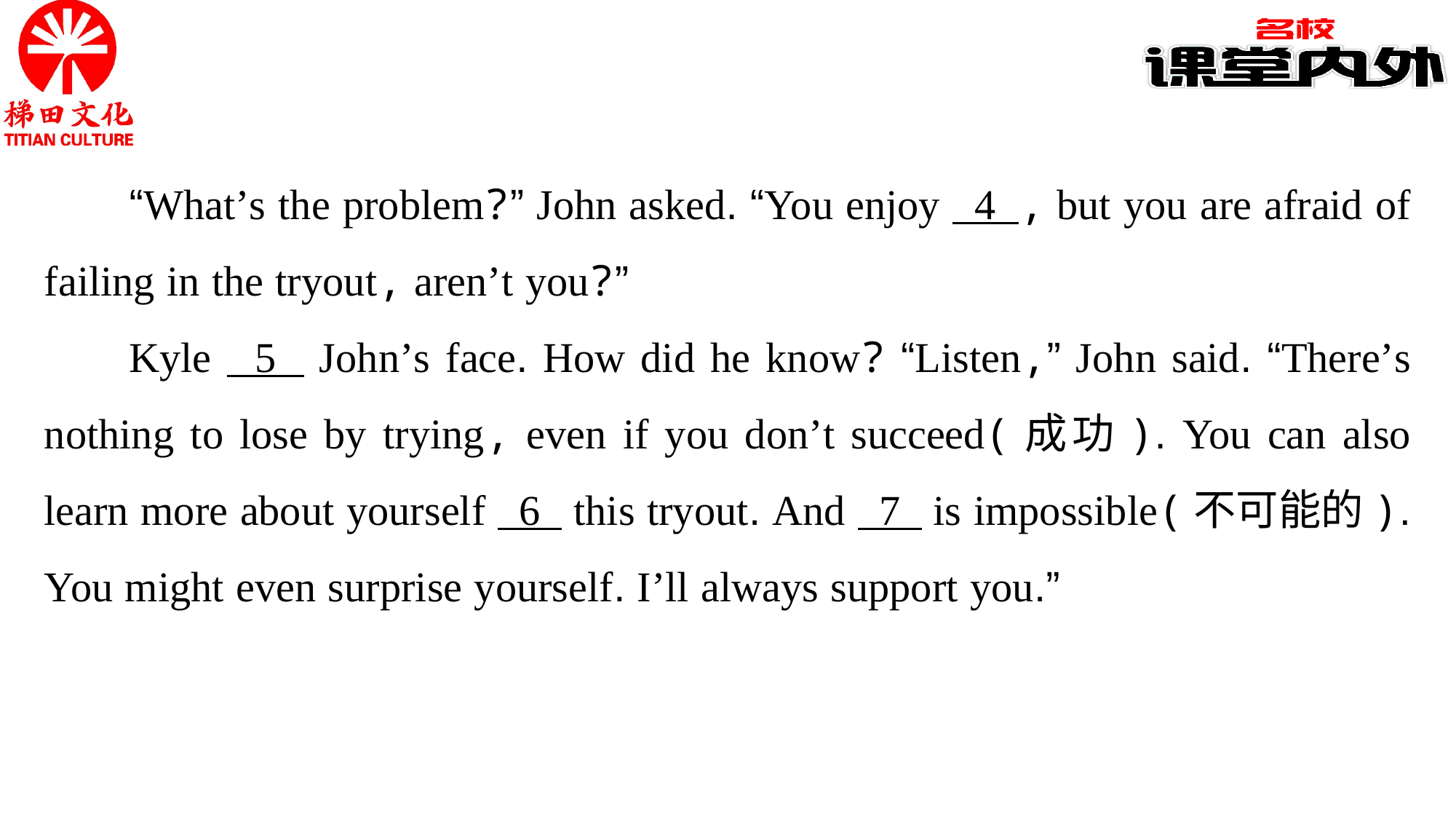

“What’s the problem?” John asked. “You enjoy   4  , but you are afraid of failing in the tryout, aren’t you?”
Kyle   5   John’s face. How did he know? “Listen,” John said. “There’s nothing to lose by trying, even if you don’t succeed(成功). You can also learn more about yourself   6   this tryout. And   7   is impossible(不可能的). You might even surprise yourself. I’ll always support you.”